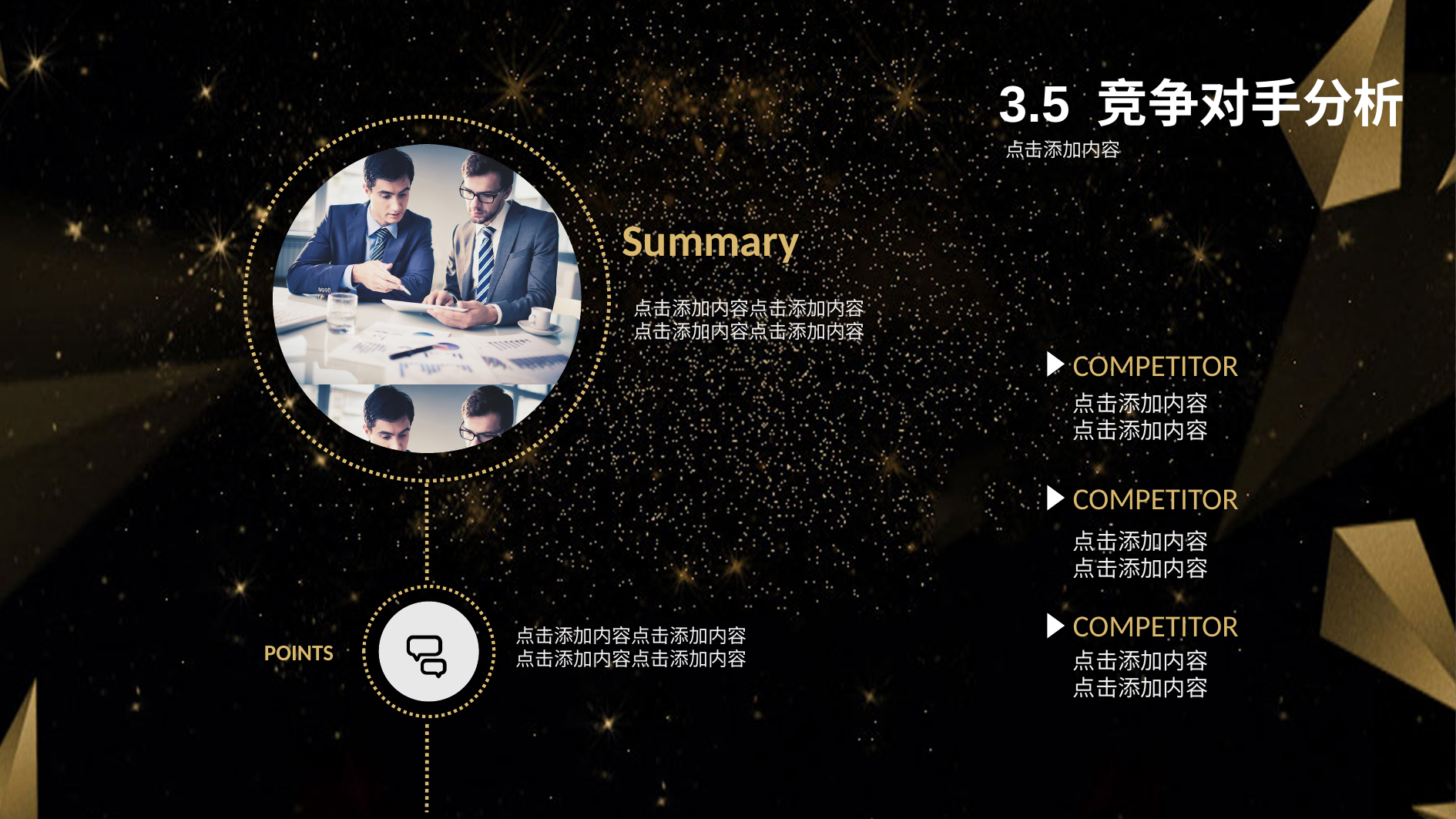

3.5 竞争对手分析

点击添加内容

Summary
点击添加内容点击添加内容
点击添加内容点击添加内容

COMPETITOR

点击添加内容
点击添加内容

COMPETITOR

点击添加内容
点击添加内容

COMPETITOR

点击添加内容点击添加内容
点击添加内容点击添加内容

POINTS
点击添加内容
点击添加内容